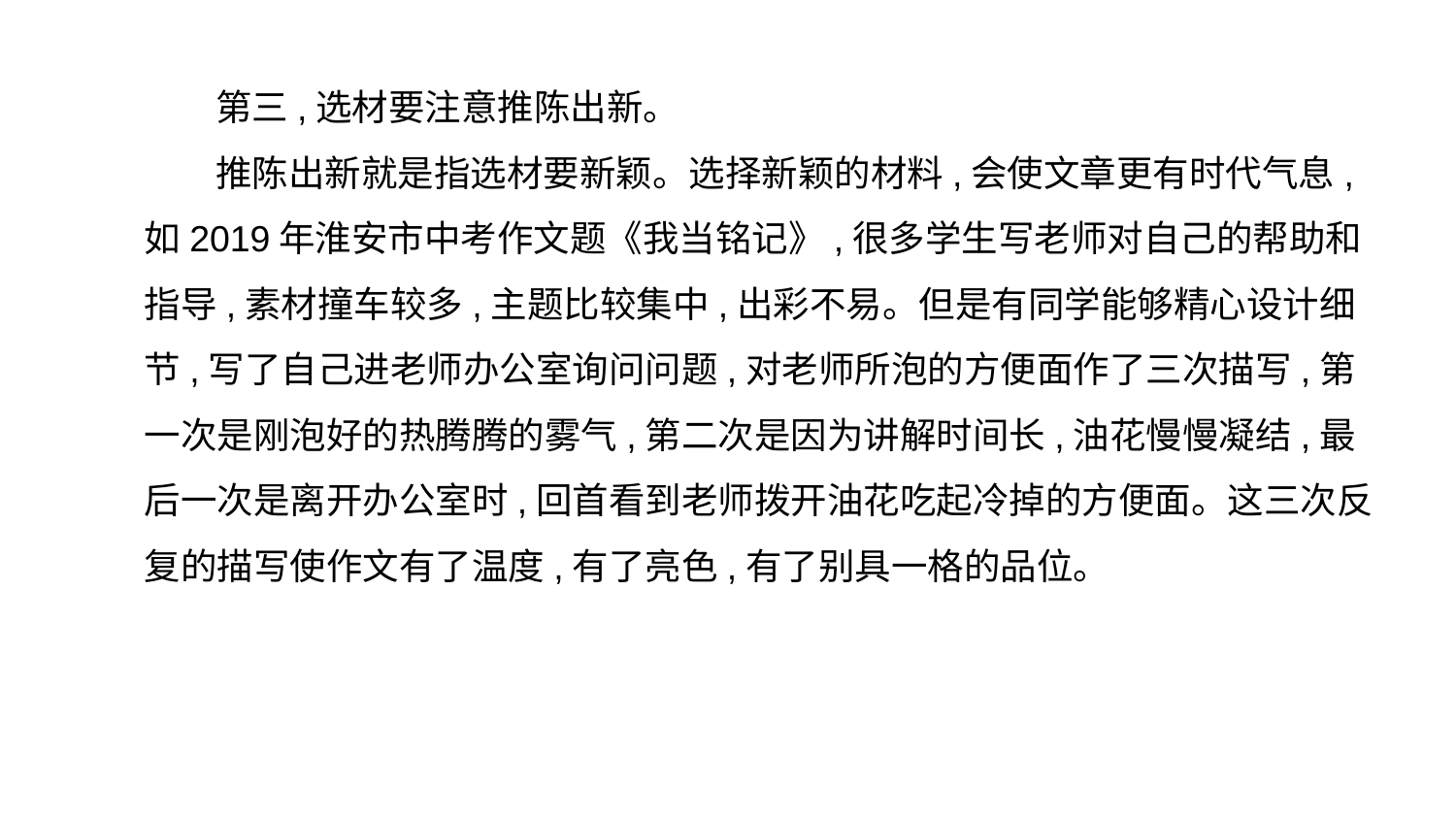

第三,选材要注意推陈出新。
推陈出新就是指选材要新颖。选择新颖的材料,会使文章更有时代气息,如2019年淮安市中考作文题《我当铭记》,很多学生写老师对自己的帮助和指导,素材撞车较多,主题比较集中,出彩不易。但是有同学能够精心设计细节,写了自己进老师办公室询问问题,对老师所泡的方便面作了三次描写,第一次是刚泡好的热腾腾的雾气,第二次是因为讲解时间长,油花慢慢凝结,最后一次是离开办公室时,回首看到老师拨开油花吃起冷掉的方便面。这三次反复的描写使作文有了温度,有了亮色,有了别具一格的品位。